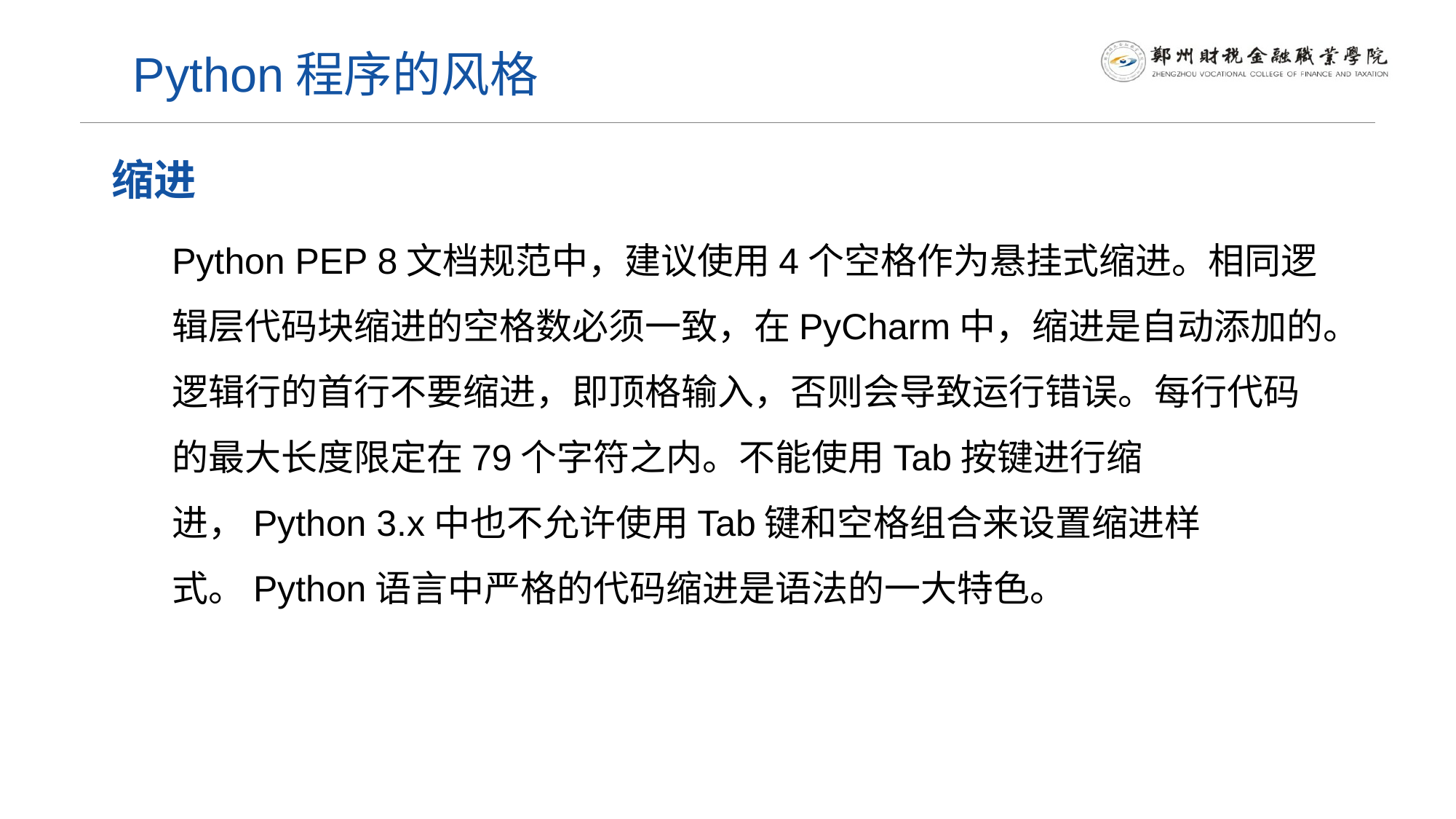

# Python程序的风格
缩进
Python PEP 8文档规范中，建议使用4个空格作为悬挂式缩进。相同逻辑层代码块缩进的空格数必须一致，在PyCharm中，缩进是自动添加的。逻辑行的首行不要缩进，即顶格输入，否则会导致运行错误。每行代码的最大长度限定在79个字符之内。不能使用Tab按键进行缩进，Python 3.x中也不允许使用Tab键和空格组合来设置缩进样式。Python语言中严格的代码缩进是语法的一大特色。